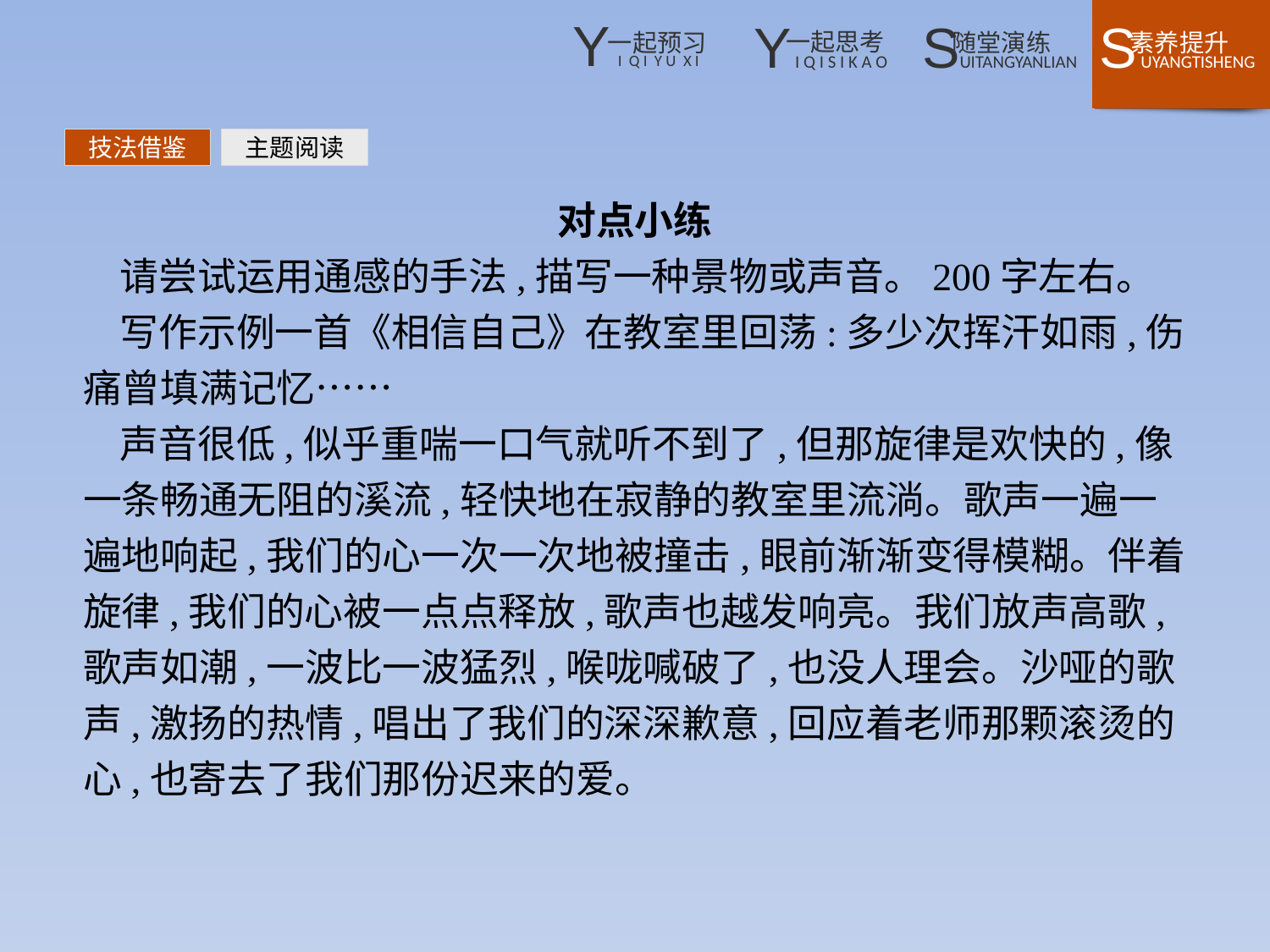

技法借鉴
主题阅读
对点小练
请尝试运用通感的手法,描写一种景物或声音。200字左右。
写作示例一首《相信自己》在教室里回荡:多少次挥汗如雨,伤痛曾填满记忆……
声音很低,似乎重喘一口气就听不到了,但那旋律是欢快的,像一条畅通无阻的溪流,轻快地在寂静的教室里流淌。歌声一遍一遍地响起,我们的心一次一次地被撞击,眼前渐渐变得模糊。伴着旋律,我们的心被一点点释放,歌声也越发响亮。我们放声高歌,歌声如潮,一波比一波猛烈,喉咙喊破了,也没人理会。沙哑的歌声,激扬的热情,唱出了我们的深深歉意,回应着老师那颗滚烫的心,也寄去了我们那份迟来的爱。